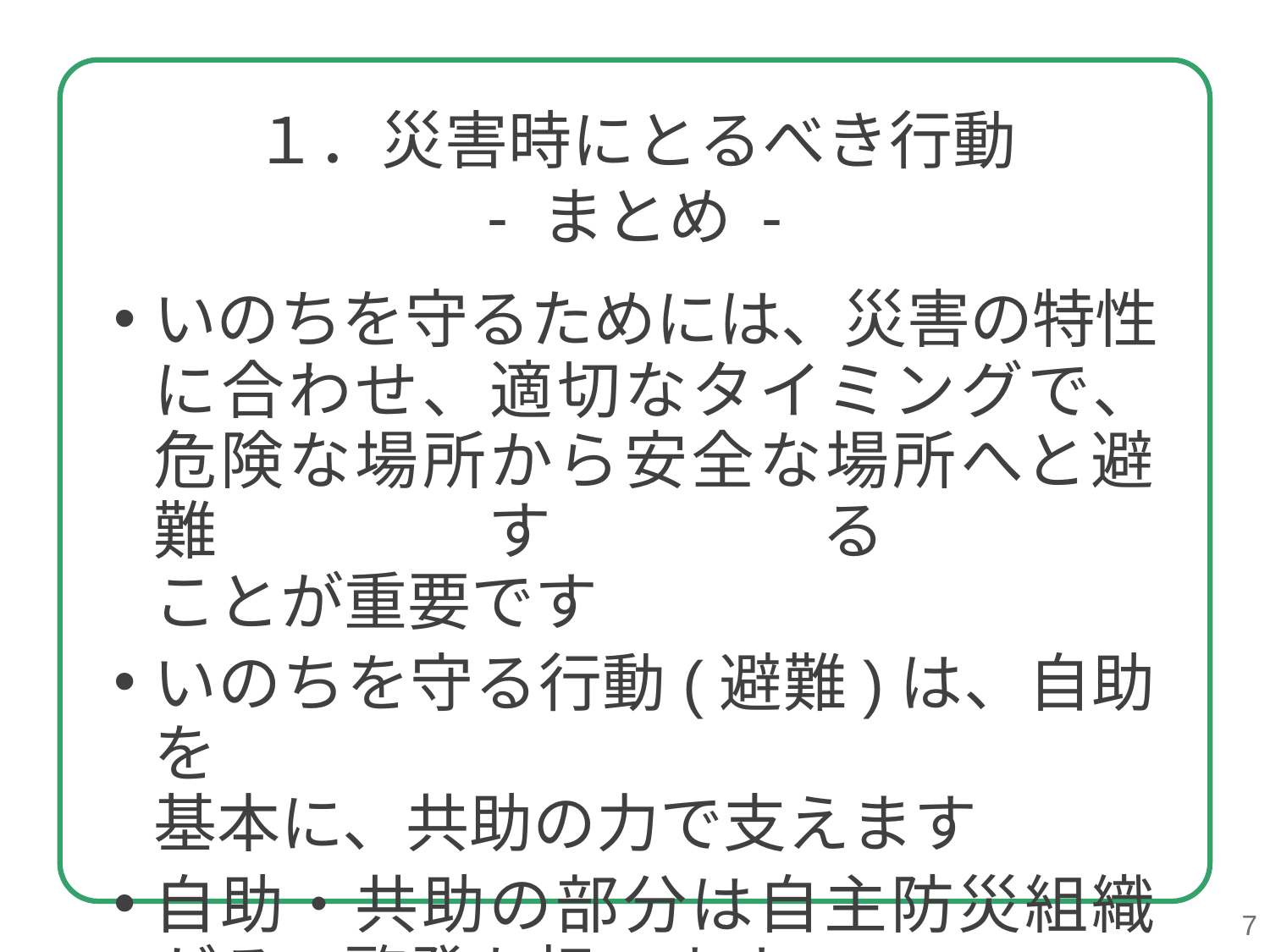

１．災害時にとるべき行動
- まとめ -
いのちを守るためには、災害の特性に合わせ、適切なタイミングで、危険な場所から安全な場所へと避難する
ことが重要です
いのちを守る行動(避難)は、自助を
基本に、共助の力で支えます
自助・共助の部分は自主防災組織がその啓発も担います
7